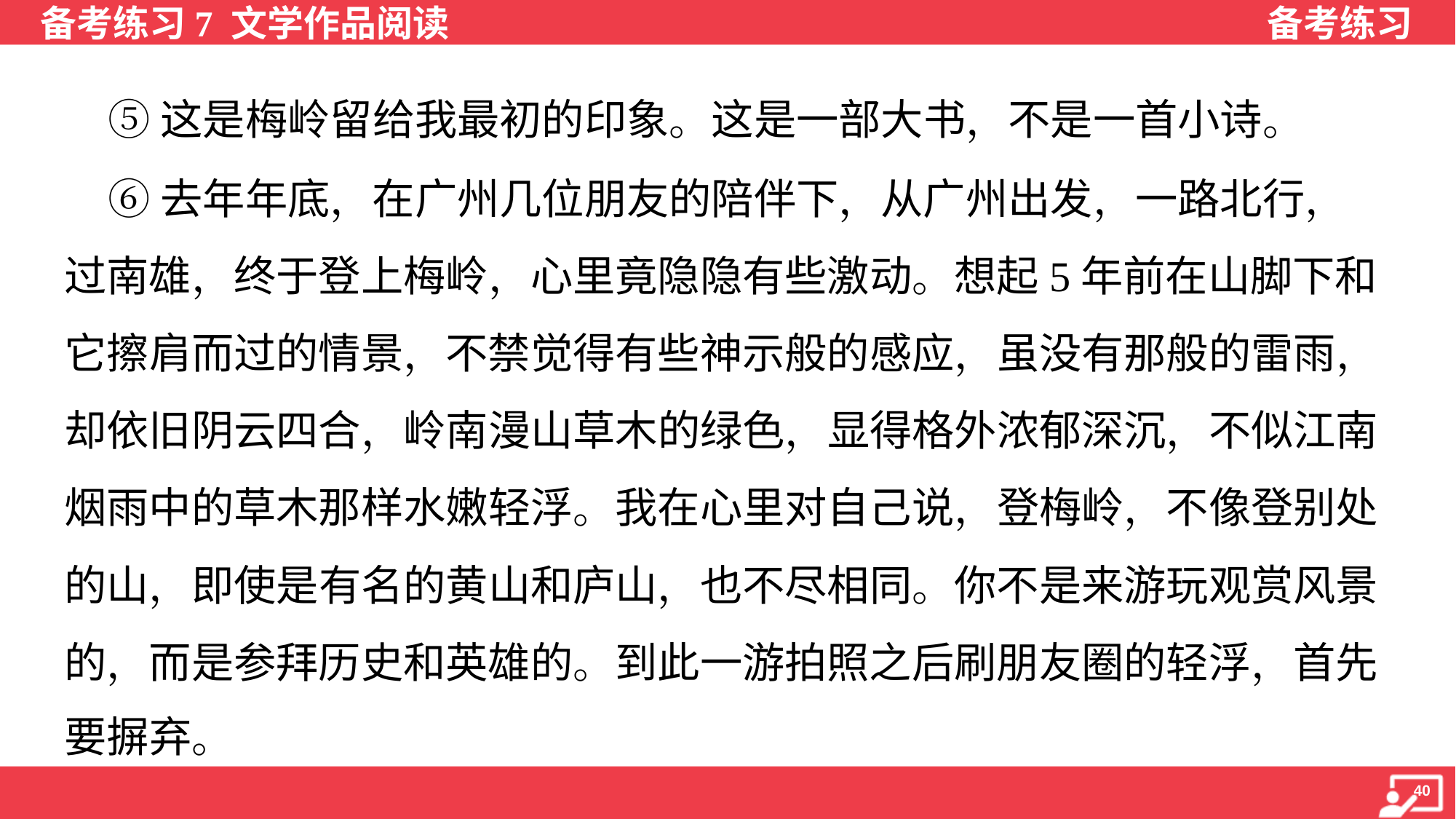

⑤这是梅岭留给我最初的印象。这是一部大书，不是一首小诗。
    ⑥去年年底，在广州几位朋友的陪伴下，从广州出发，一路北行，
过南雄，终于登上梅岭，心里竟隐隐有些激动。想起5年前在山脚下和
它擦肩而过的情景，不禁觉得有些神示般的感应，虽没有那般的雷雨，
却依旧阴云四合，岭南漫山草木的绿色，显得格外浓郁深沉，不似江南
烟雨中的草木那样水嫩轻浮。我在心里对自己说，登梅岭，不像登别处
的山，即使是有名的黄山和庐山，也不尽相同。你不是来游玩观赏风景
的，而是参拜历史和英雄的。到此一游拍照之后刷朋友圈的轻浮，首先
要摒弃。